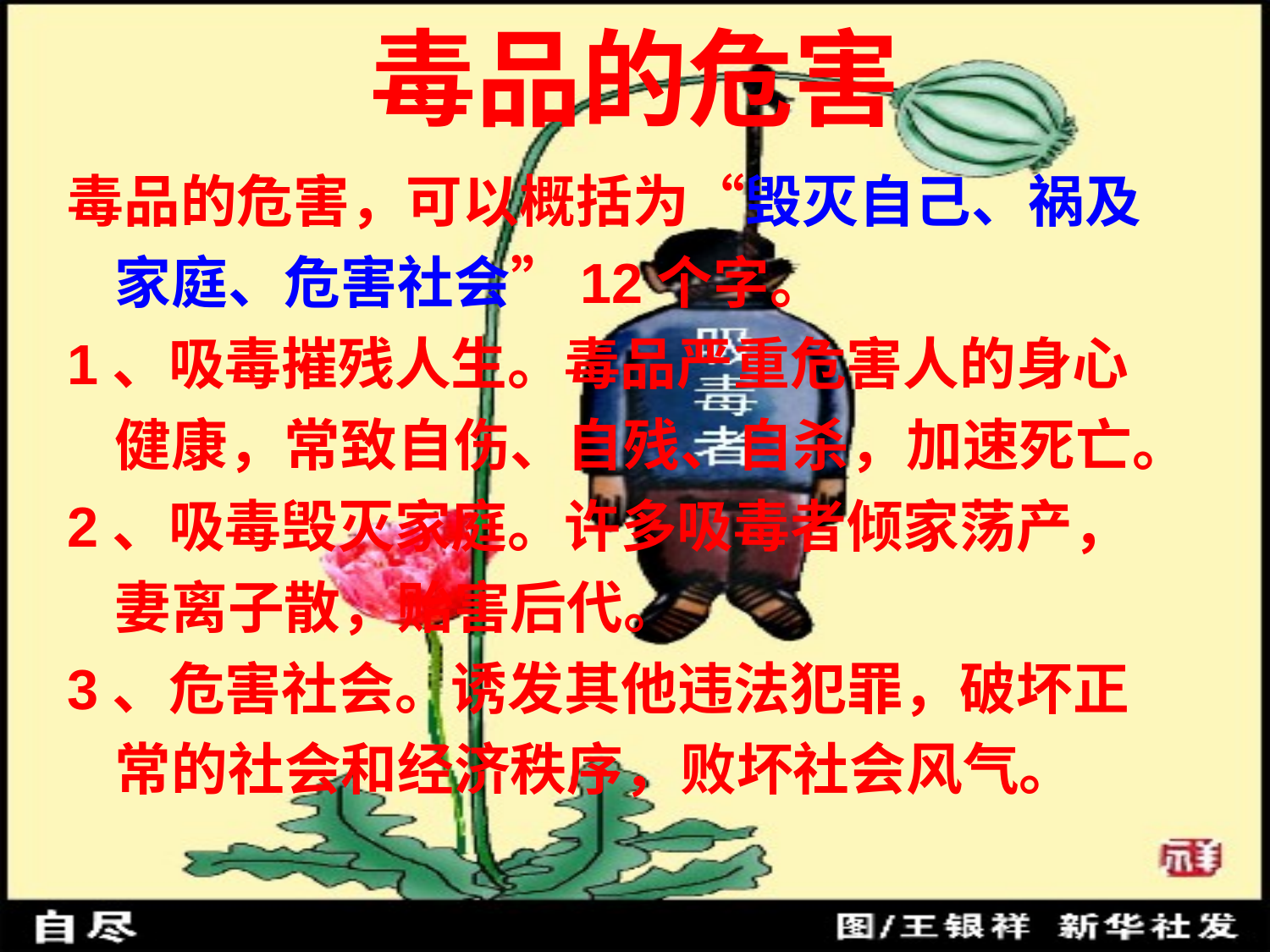

# 毒品的危害
毒品的危害，可以概括为“毁灭自己、祸及家庭、危害社会”12个字。
1、吸毒摧残人生。毒品严重危害人的身心健康，常致自伤、自残、自杀，加速死亡。
2、吸毒毁灭家庭。许多吸毒者倾家荡产，妻离子散，贻害后代。
3、危害社会。诱发其他违法犯罪，破坏正常的社会和经济秩序，败坏社会风气。